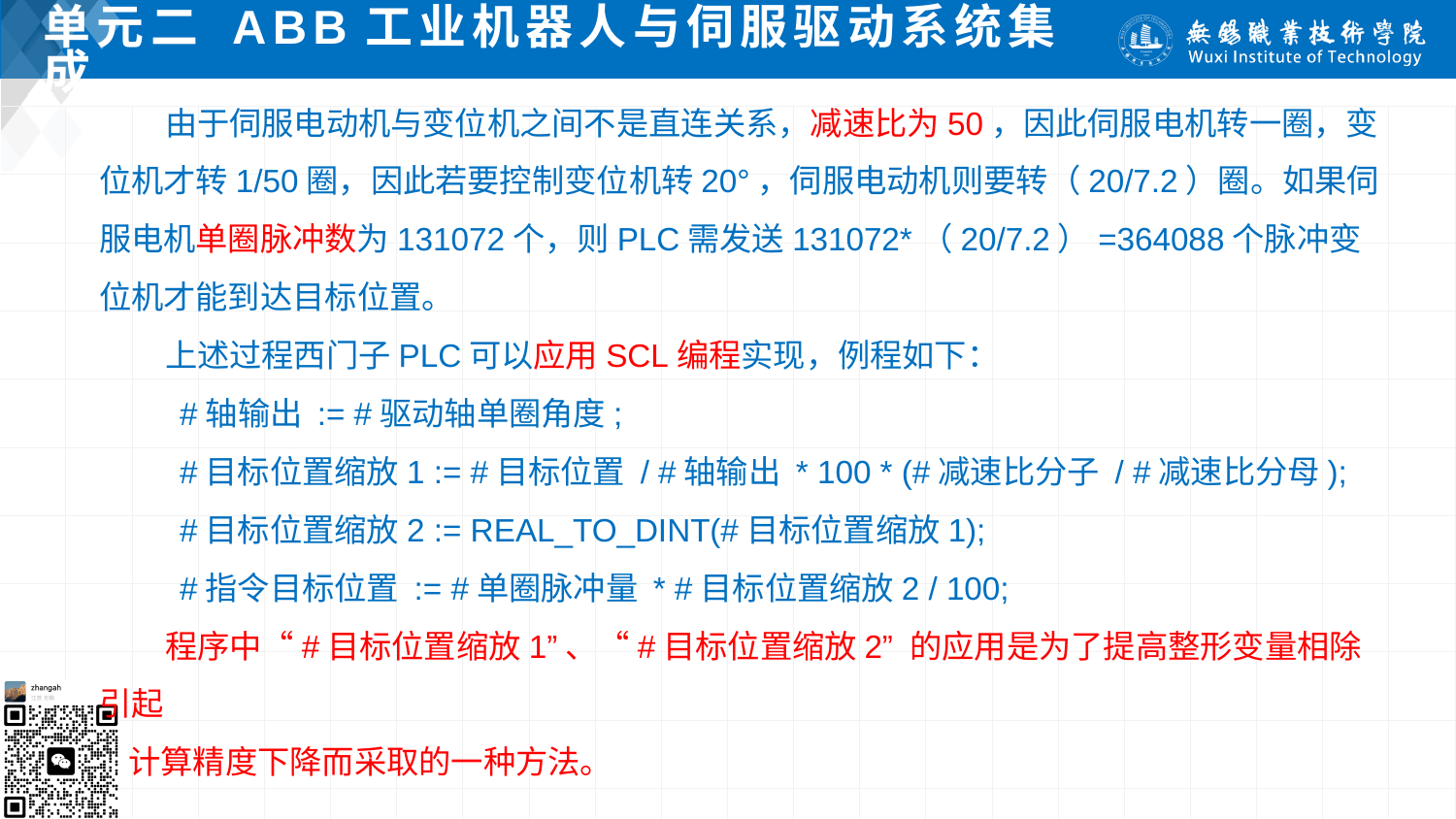

# 单元二 ABB工业机器人与伺服驱动系统集成
        由于伺服电动机与变位机之间不是直连关系，减速比为50，因此伺服电机转一圈，变位机才转1/50圈，因此若要控制变位机转20°，伺服电动机则要转（20/7.2）圈。如果伺服电机单圈脉冲数为131072个，则PLC需发送131072*（20/7.2）=364088个脉冲变位机才能到达目标位置。
        上述过程西门子PLC可以应用SCL编程实现，例程如下：
         #轴输出 := #驱动轴单圈角度;
         #目标位置缩放1 := #目标位置 / #轴输出 * 100 * (#减速比分子 / #减速比分母);
         #目标位置缩放2 := REAL_TO_DINT(#目标位置缩放1);
         #指令目标位置 := #单圈脉冲量 * #目标位置缩放2 / 100;
        程序中“#目标位置缩放1”、“#目标位置缩放2” 的应用是为了提高整形变量相除引起
   计算精度下降而采取的一种方法。